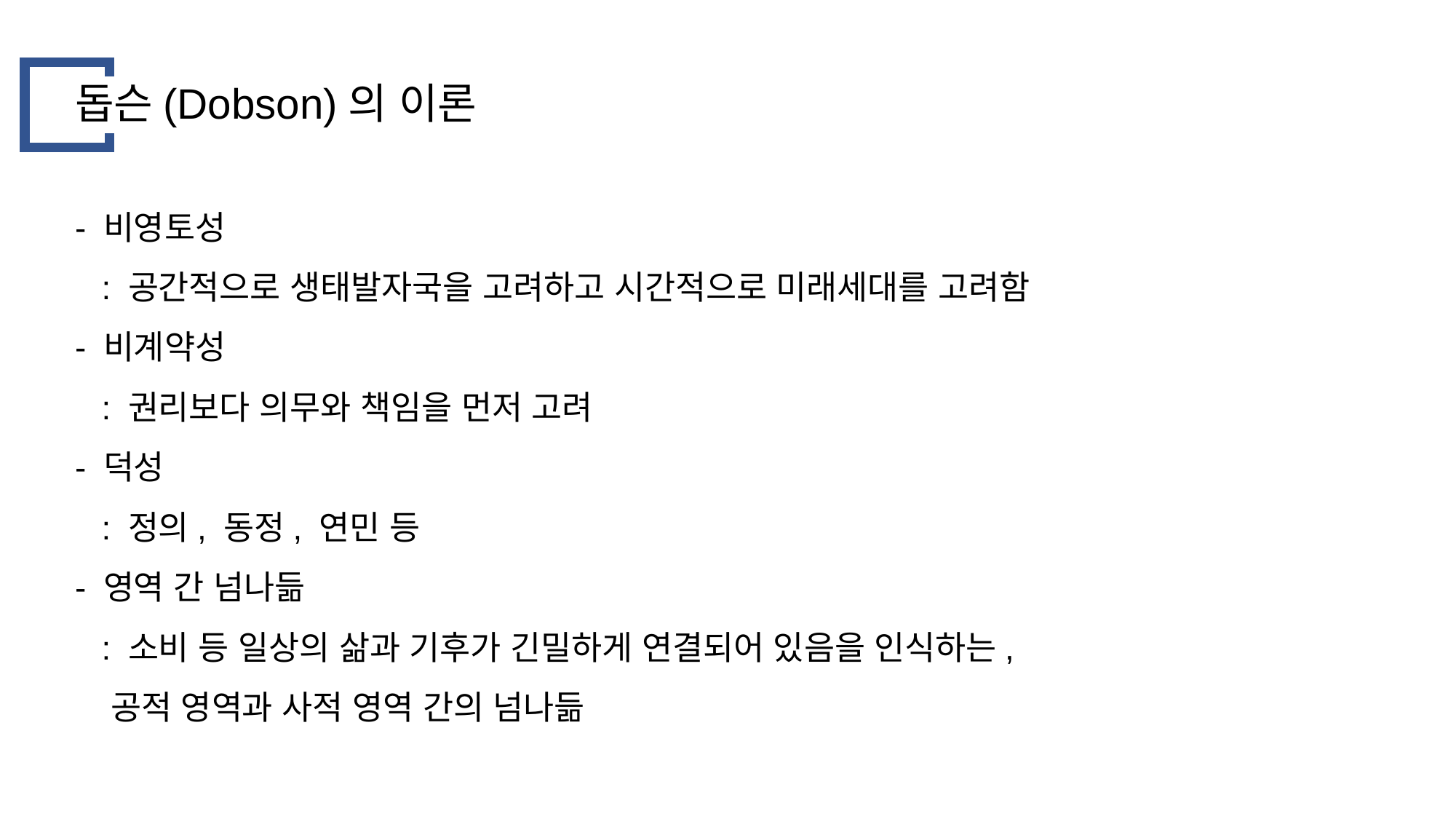

돕슨(Dobson)의 이론
- 비영토성
  : 공간적으로 생태발자국을 고려하고 시간적으로 미래세대를 고려함
- 비계약성
  : 권리보다 의무와 책임을 먼저 고려
- 덕성
  : 정의, 동정, 연민 등
- 영역 간 넘나듦
  : 소비 등 일상의 삶과 기후가 긴밀하게 연결되어 있음을 인식하는,
   공적 영역과 사적 영역 간의 넘나듦